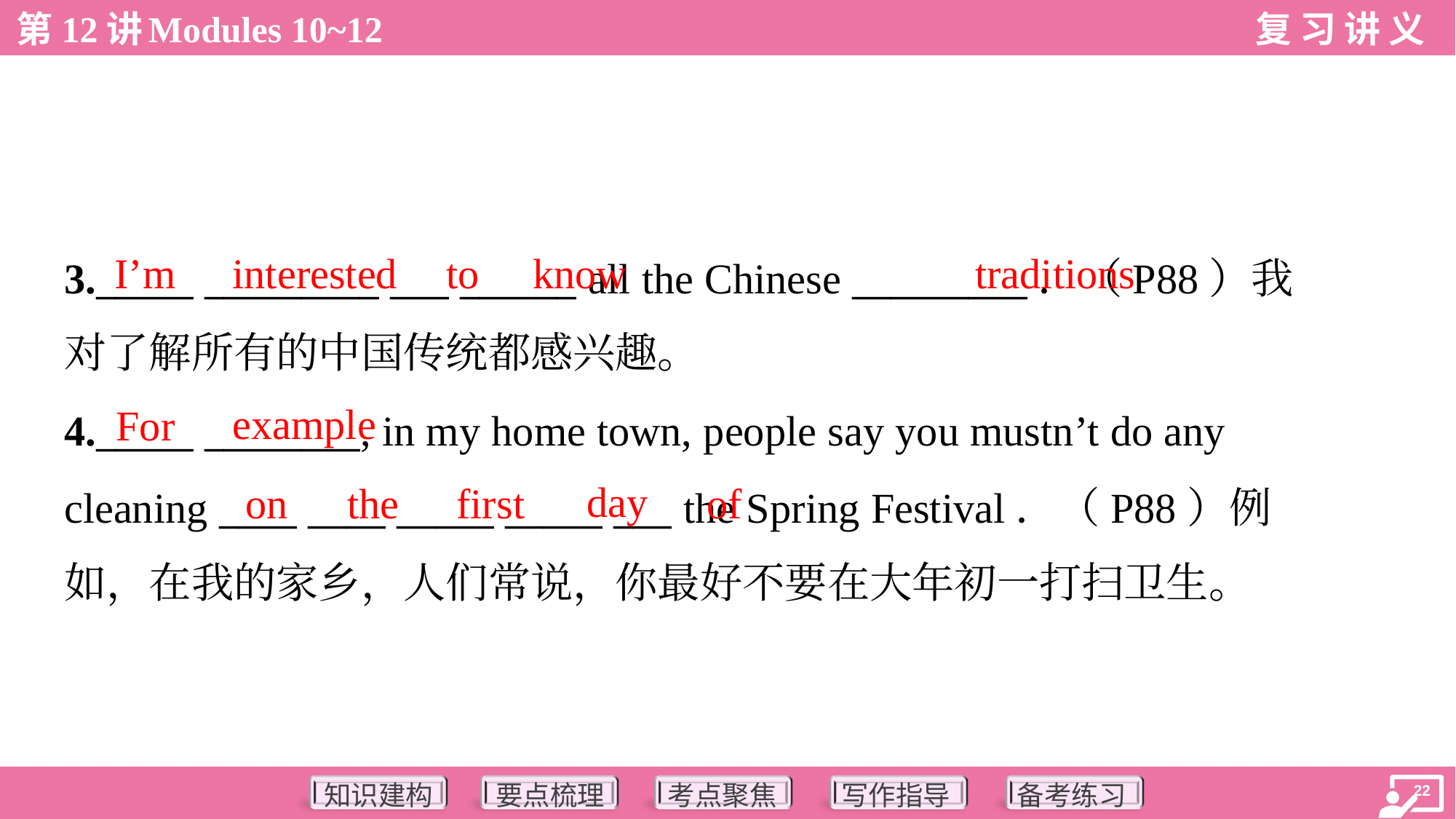

I’m
interested
to
know
traditions
3._____ _________ ___ ______ all the Chinese _________．（P88）我
对了解所有的中国传统都感兴趣。
example
For
4._____ ________, in my home town, people say you mustn’t do any
cleaning ____ ____ _____ _____ ___ the Spring Festival．（P88）例
如，在我的家乡，人们常说，你最好不要在大年初一打扫卫生。
day
on
the
first
of